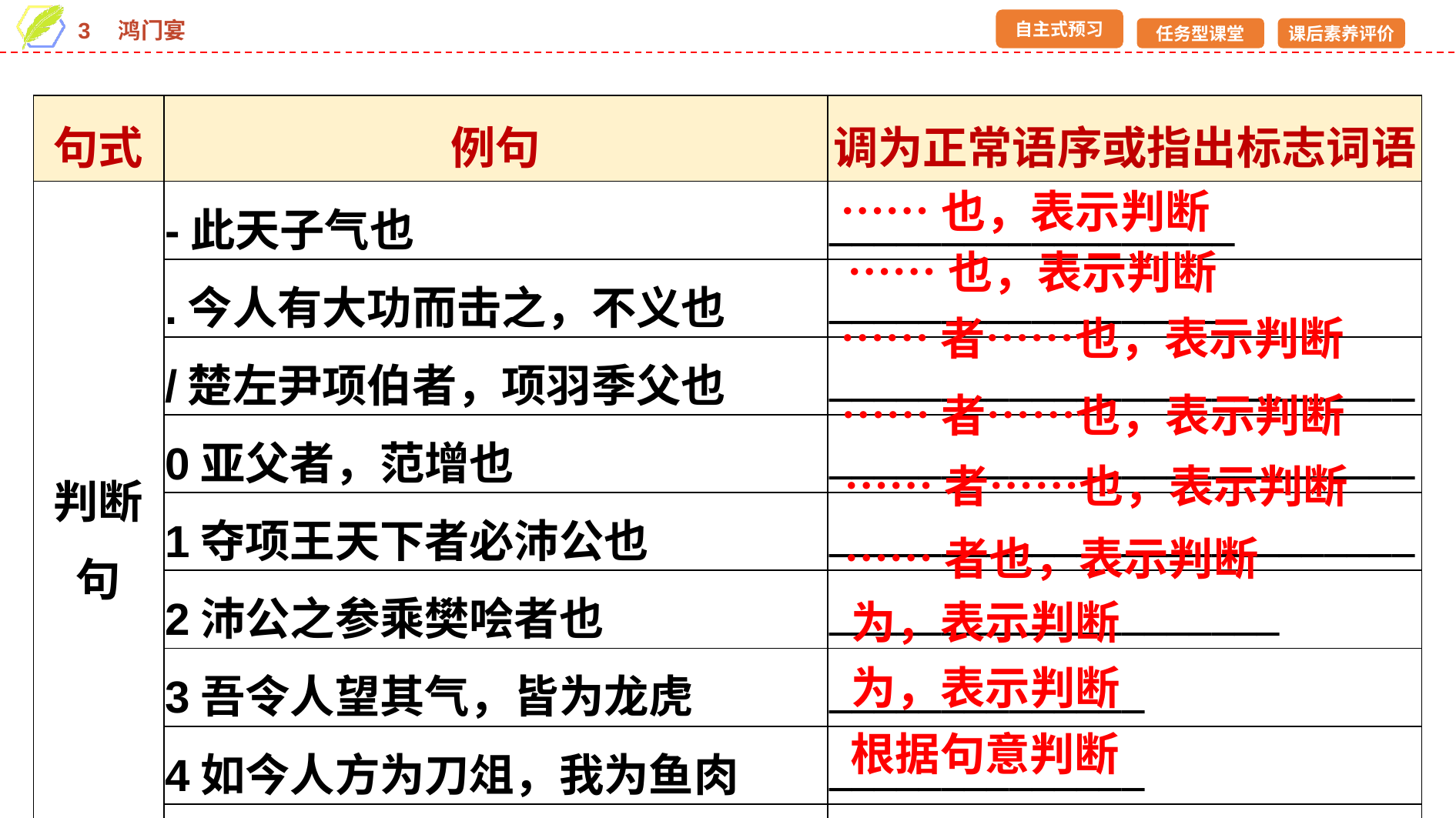

| 句式 | 例句 | 调为正常语序或指出标志词语 |
| --- | --- | --- |
| 判断句 | -此天子气也 | \_\_\_\_\_\_\_\_\_\_\_\_\_\_\_\_\_\_ |
|  | .今人有大功而击之，不义也 | \_\_\_\_\_\_\_\_\_\_\_\_\_\_\_\_\_\_ |
|  | /楚左尹项伯者，项羽季父也 | \_\_\_\_\_\_\_\_\_\_\_\_\_\_\_\_\_\_\_\_\_\_\_\_\_\_ |
|  | 0亚父者，范增也 | \_\_\_\_\_\_\_\_\_\_\_\_\_\_\_\_\_\_\_\_\_\_\_\_\_\_ |
|  | 1夺项王天下者必沛公也 | \_\_\_\_\_\_\_\_\_\_\_\_\_\_\_\_\_\_\_\_\_\_\_\_\_\_ |
|  | 2沛公之参乘樊哙者也 | \_\_\_\_\_\_\_\_\_\_\_\_\_\_\_\_\_\_\_\_ |
|  | 3吾令人望其气，皆为龙虎 | \_\_\_\_\_\_\_\_\_\_\_\_\_\_ |
|  | 4如今人方为刀俎，我为鱼肉 | \_\_\_\_\_\_\_\_\_\_\_\_\_\_ |
|  | 5此亡秦之续耳 | \_\_\_\_\_\_\_\_\_\_\_\_\_\_ |
……也，表示判断
……也，表示判断
……者……也，表示判断
……者……也，表示判断
……者……也，表示判断
……者也，表示判断
为，表示判断
为，表示判断
根据句意判断